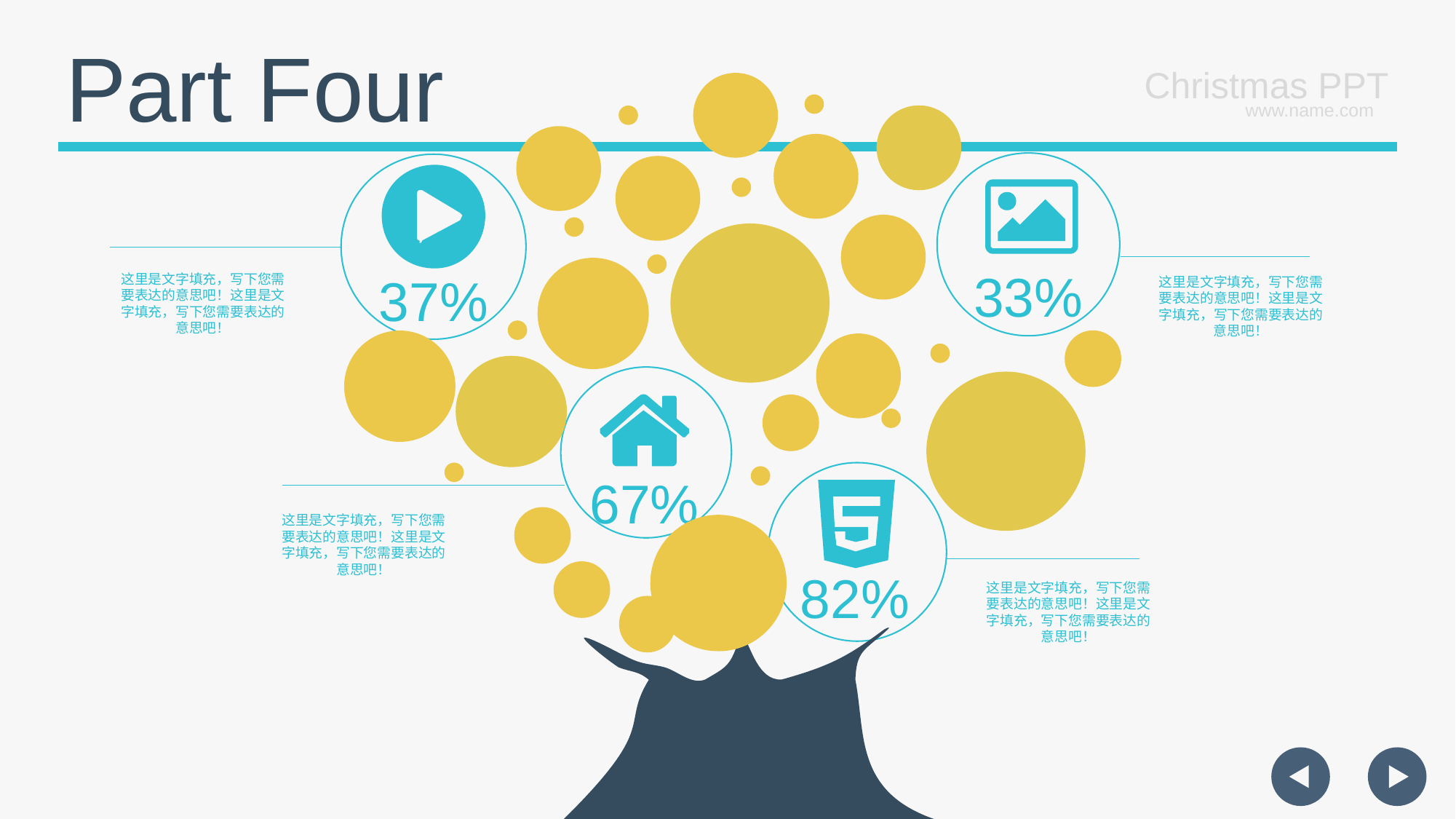

Part Four
Christmas PPT

www.name.com

33%

37%
这里是文字填充，写下您需要表达的意思吧！这里是文字填充，写下您需要表达的意思吧！
这里是文字填充，写下您需要表达的意思吧！这里是文字填充，写下您需要表达的意思吧！

67%

这里是文字填充，写下您需要表达的意思吧！这里是文字填充，写下您需要表达的意思吧！

82%

这里是文字填充，写下您需要表达的意思吧！这里是文字填充，写下您需要表达的意思吧！